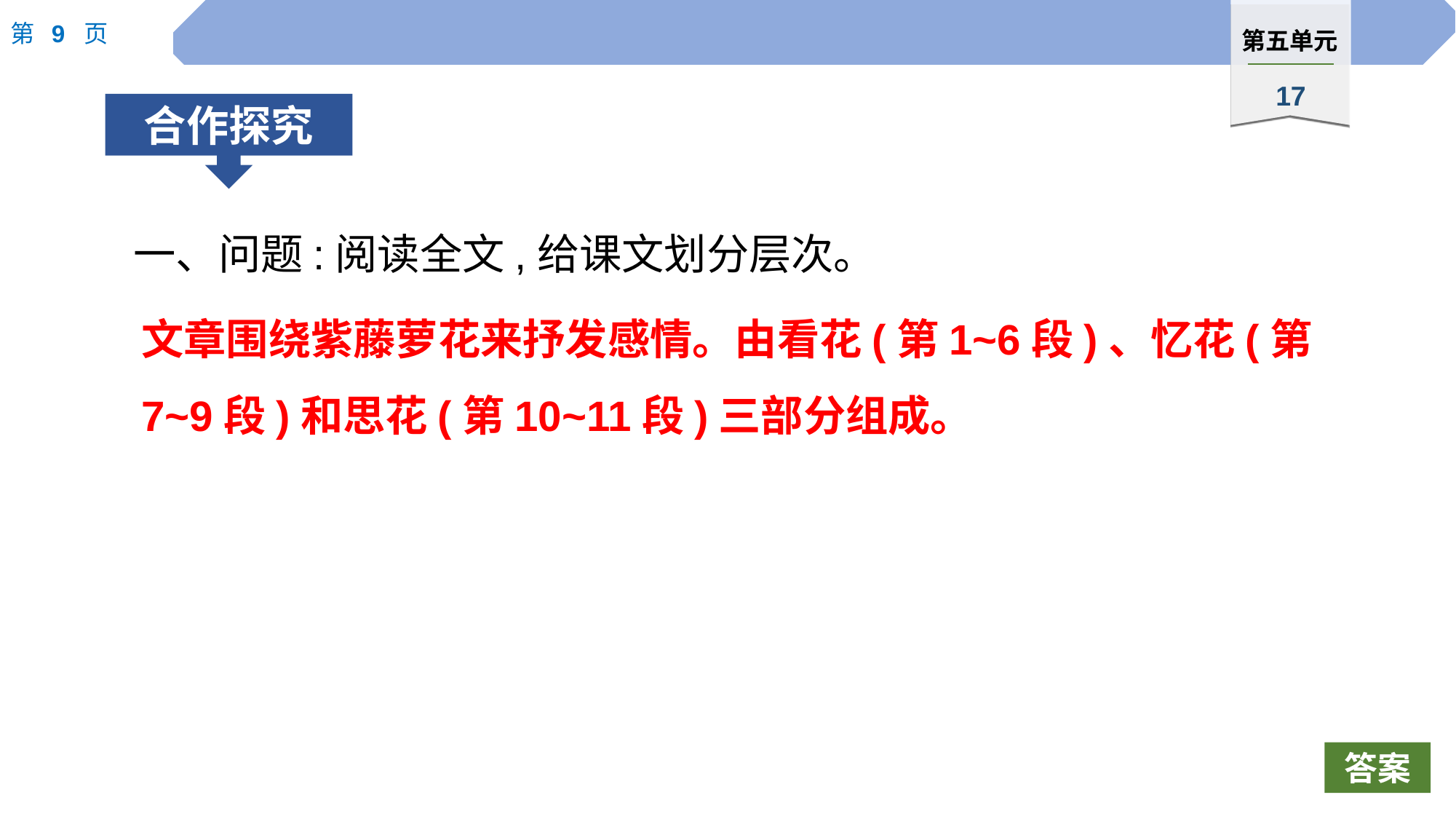

一、问题:阅读全文,给课文划分层次。
文章围绕紫藤萝花来抒发感情。由看花(第1~6段)、忆花(第7~9段)和思花(第10~11段)三部分组成。
答案